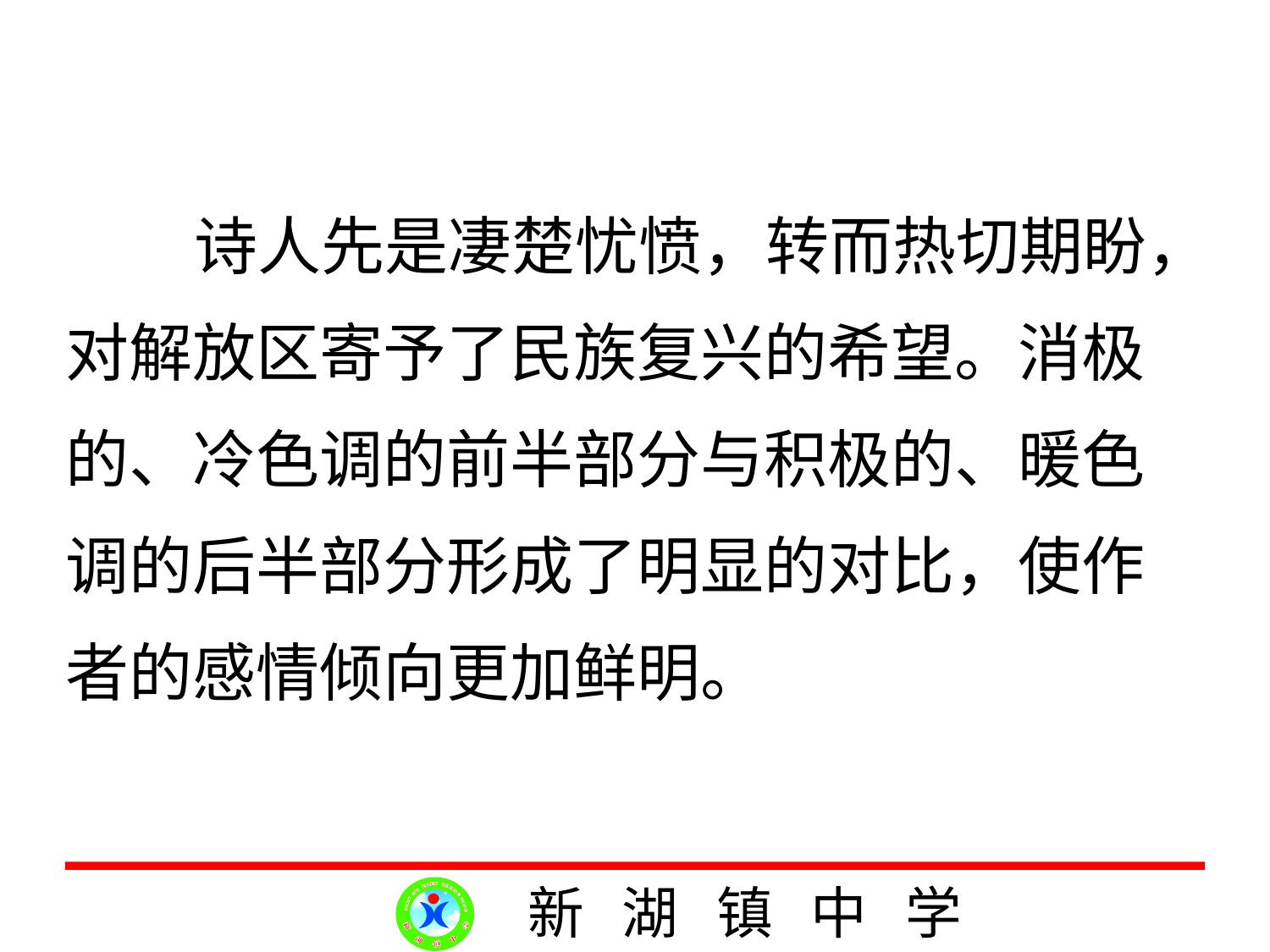

诗人先是凄楚忧愤，转而热切期盼，对解放区寄予了民族复兴的希望。消极的、冷色调的前半部分与积极的、暖色调的后半部分形成了明显的对比，使作者的感情倾向更加鲜明。